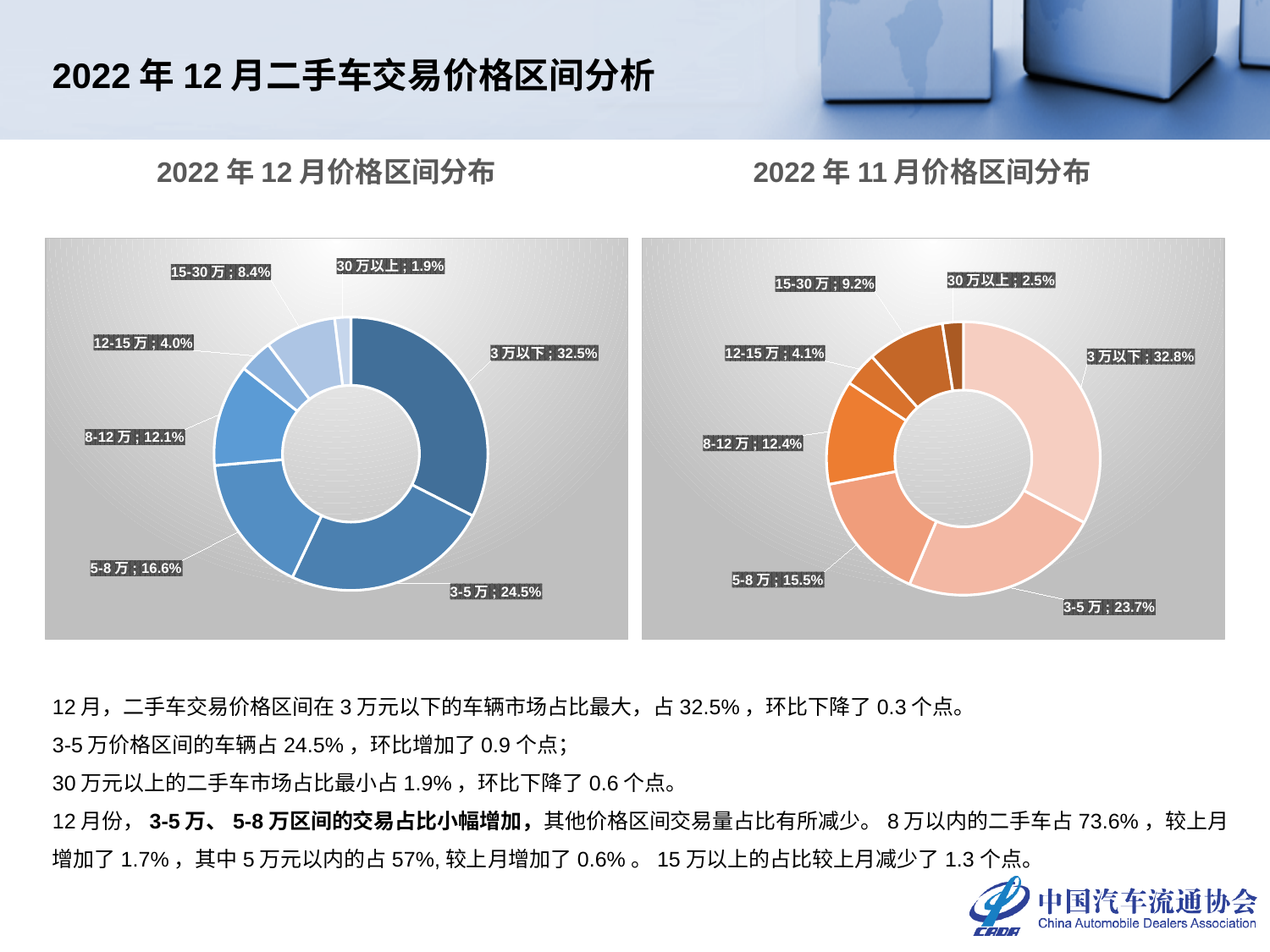

2022年12月二手车交易价格区间分析
2022年12月价格区间分布
2022年11月价格区间分布

### Chart

| Category | 2022年12月 |
|---|---|
| 3万以下 | 0.3251 |
| 3-5万 | 0.2452 |
| 5-8万 | 0.1659337073953063 |
| 8-12万 | 0.1208 |
| 12-15万 | 0.0398 |
| 15-30万 | 0.0841 |
| 30万以上 | 0.019066292604693724 |

### Chart

| Category | 2022年11月 |
|---|---|
| 3万以下 | 0.3278 |
| 3-5万 | 0.2365 |
| 5-8万 | 0.15535481983417535 |
| 8-12万 | 0.1235 |
| 12-15万 | 0.0405 |
| 15-30万 | 0.09177825262398971 |
| 30万以上 | 0.02456692754183487 |
12月，二手车交易价格区间在3万元以下的车辆市场占比最大，占32.5%，环比下降了0.3个点。
3-5万价格区间的车辆占24.5%，环比增加了0.9个点；
30万元以上的二手车市场占比最小占1.9%，环比下降了0.6个点。
12月份，3-5万、5-8万区间的交易占比小幅增加，其他价格区间交易量占比有所减少。8万以内的二手车占73.6%，较上月增加了1.7%，其中5万元以内的占57%,较上月增加了0.6%。15万以上的占比较上月减少了1.3个点。